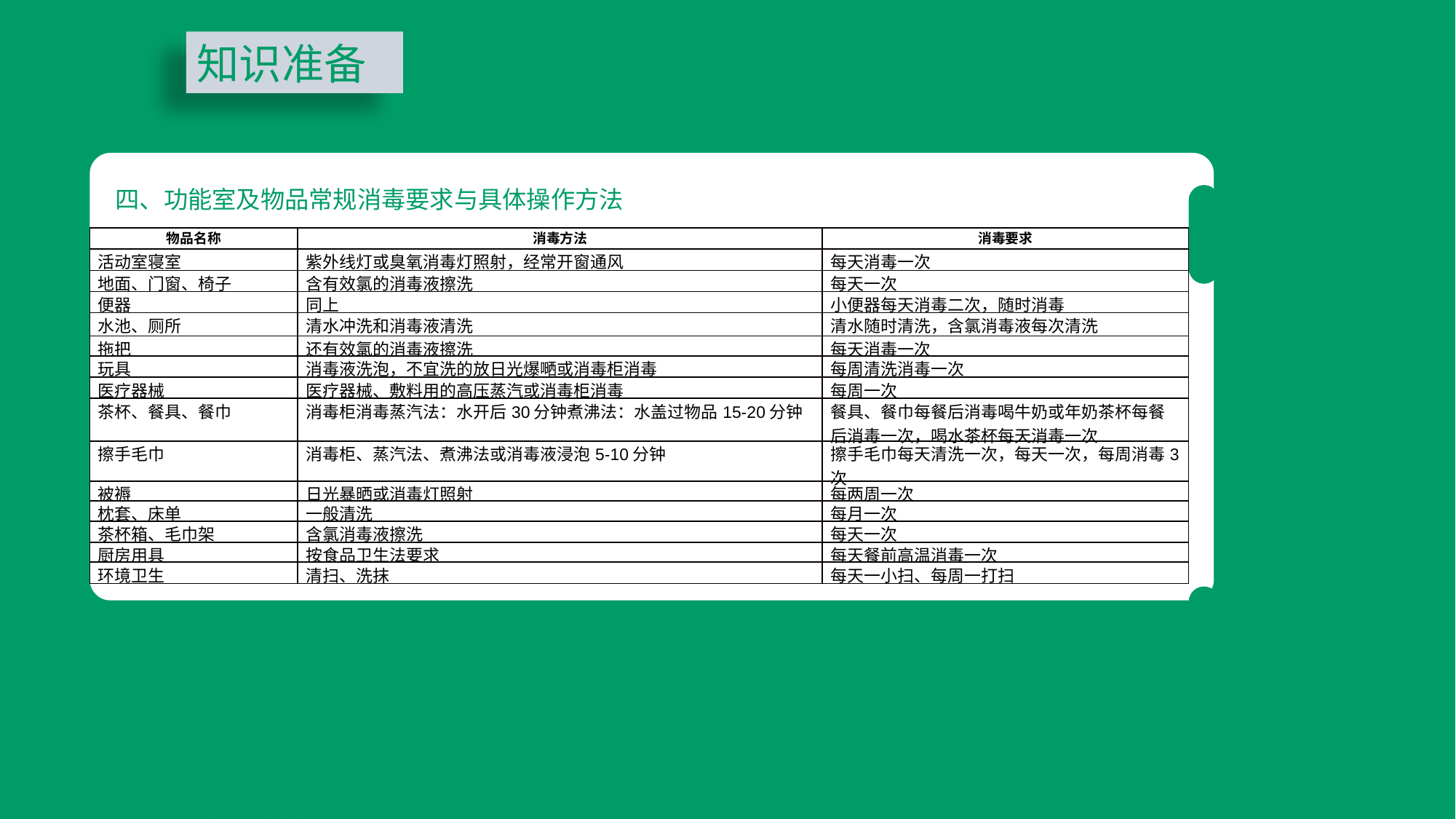

知识准备

四、功能室及物品常规消毒要求与具体操作方法

| 物品名称 | 消毒方法 | 消毒要求 |
| --- | --- | --- |
| 活动室寝室 | 紫外线灯或臭氧消毒灯照射，经常开窗通风 | 每天消毒一次 |
| 地面、门窗、椅子 | 含有效氯的消毒液擦洗 | 每天一次 |
| 便器 | 同上 | 小便器每天消毒二次，随时消毒 |
| 水池、厕所 | 清水冲洗和消毒液清洗 | 清水随时清洗，含氯消毒液每次清洗 |
| 拖把 | 还有效氯的消毒液擦洗 | 每天消毒一次 |
| 玩具 | 消毒液洗泡，不宜洗的放日光爆嗮或消毒柜消毒 | 每周清洗消毒一次 |
| 医疗器械 | 医疗器械、敷料用的高压蒸汽或消毒柜消毒 | 每周一次 |
| 茶杯、餐具、餐巾 | 消毒柜消毒蒸汽法：水开后30分钟煮沸法：水盖过物品15-20分钟 | 餐具、餐巾每餐后消毒喝牛奶或年奶茶杯每餐后消毒一次，喝水茶杯每天消毒一次 |
| 擦手毛巾 | 消毒柜、蒸汽法、煮沸法或消毒液浸泡5-10分钟 | 擦手毛巾每天清洗一次，每天一次，每周消毒3次 |
| 被褥 | 日光暴晒或消毒灯照射 | 每两周一次 |
| 枕套、床单 | 一般清洗 | 每月一次 |
| 茶杯箱、毛巾架 | 含氯消毒液擦洗 | 每天一次 |
| 厨房用具 | 按食品卫生法要求 | 每天餐前高温消毒一次 |
| 环境卫生 | 清扫、洗抹 | 每天一小扫、每周一打扫 |